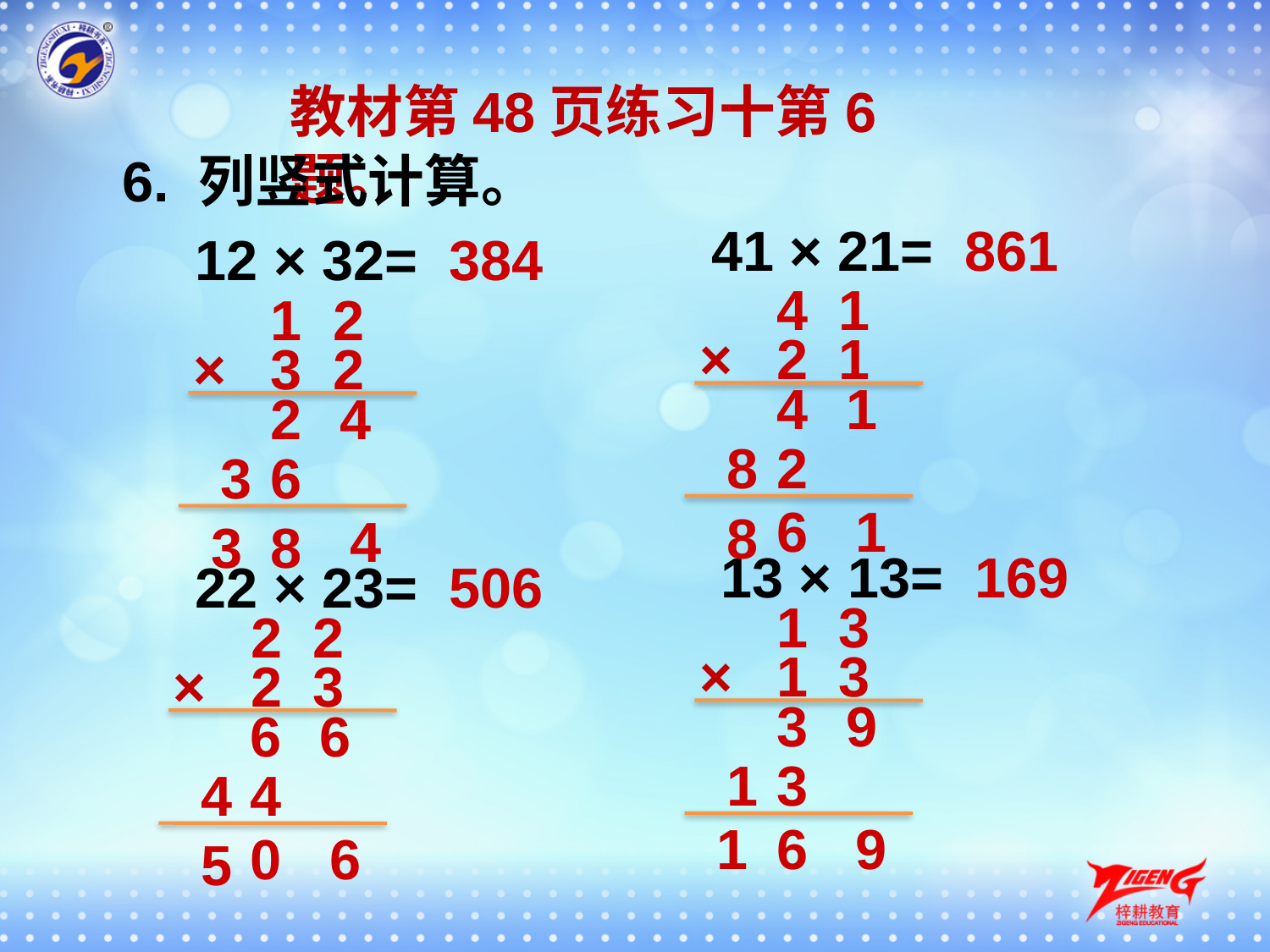

教材第48页练习十第6题。
6. 列竖式计算。

41 × 21=
861
12 × 32=
384
4  1
×
2  1
1  2
×
3  2
4
1
2
4
8
2
3
6
6
1
8
4
3
8
13 × 13=
169
22 × 23=
506
1  3
×
1  3
2  2
×
2  3
3
9
6
6
1
3
4
4
1
6
9
0
6
5